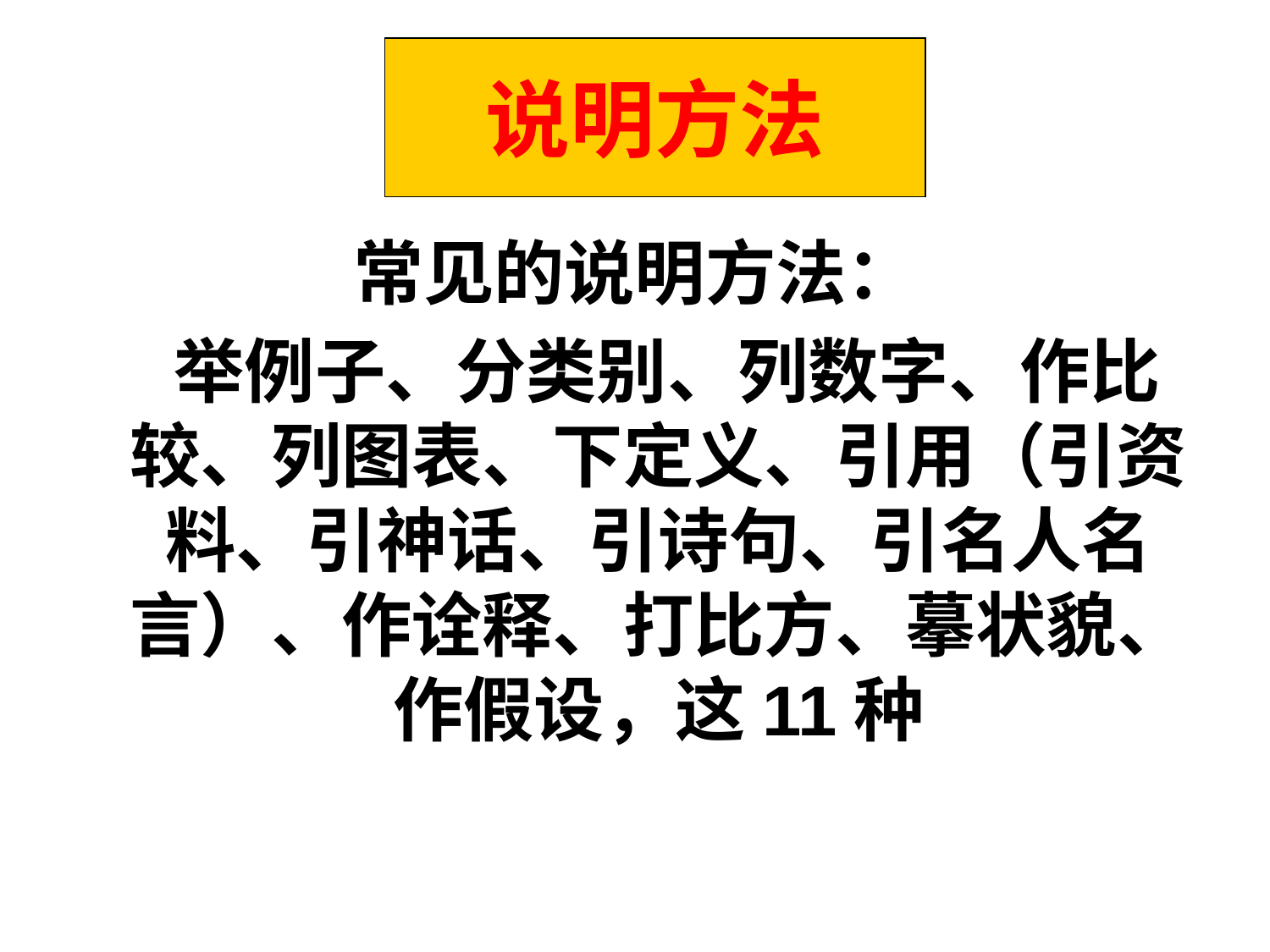

# 说明方法
常见的说明方法：
   举例子、分类别、列数字、作比较、列图表、下定义、引用（引资料、引神话、引诗句、引名人名言）、作诠释、打比方、摹状貌、作假设，这11种